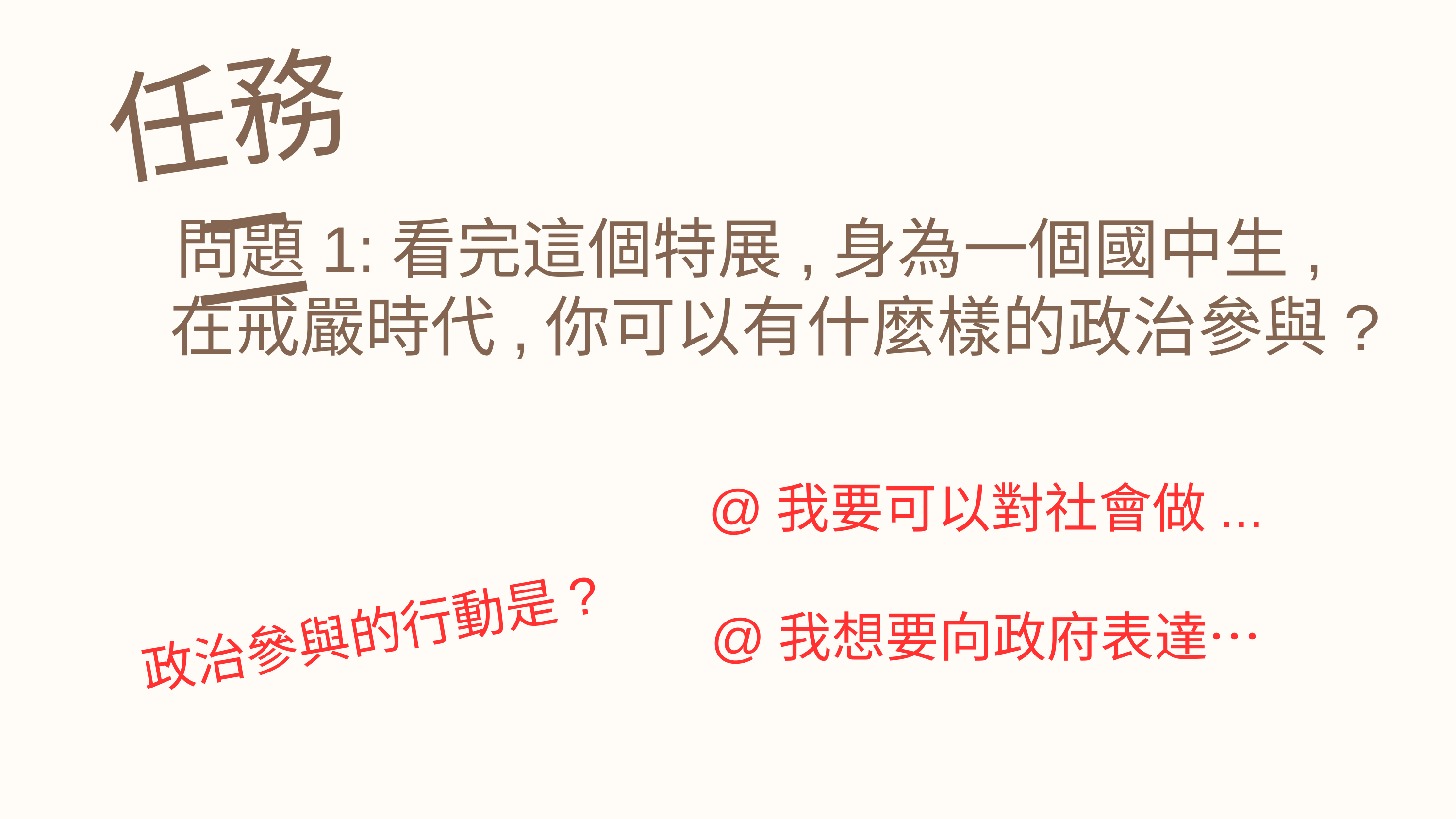

任務二
問題1:看完這個特展,身為一個國中生,在戒嚴時代,你可以有什麼樣的政治參與?
@我要可以對社會做...

@我想要向政府表達…

政治參與的行動是?